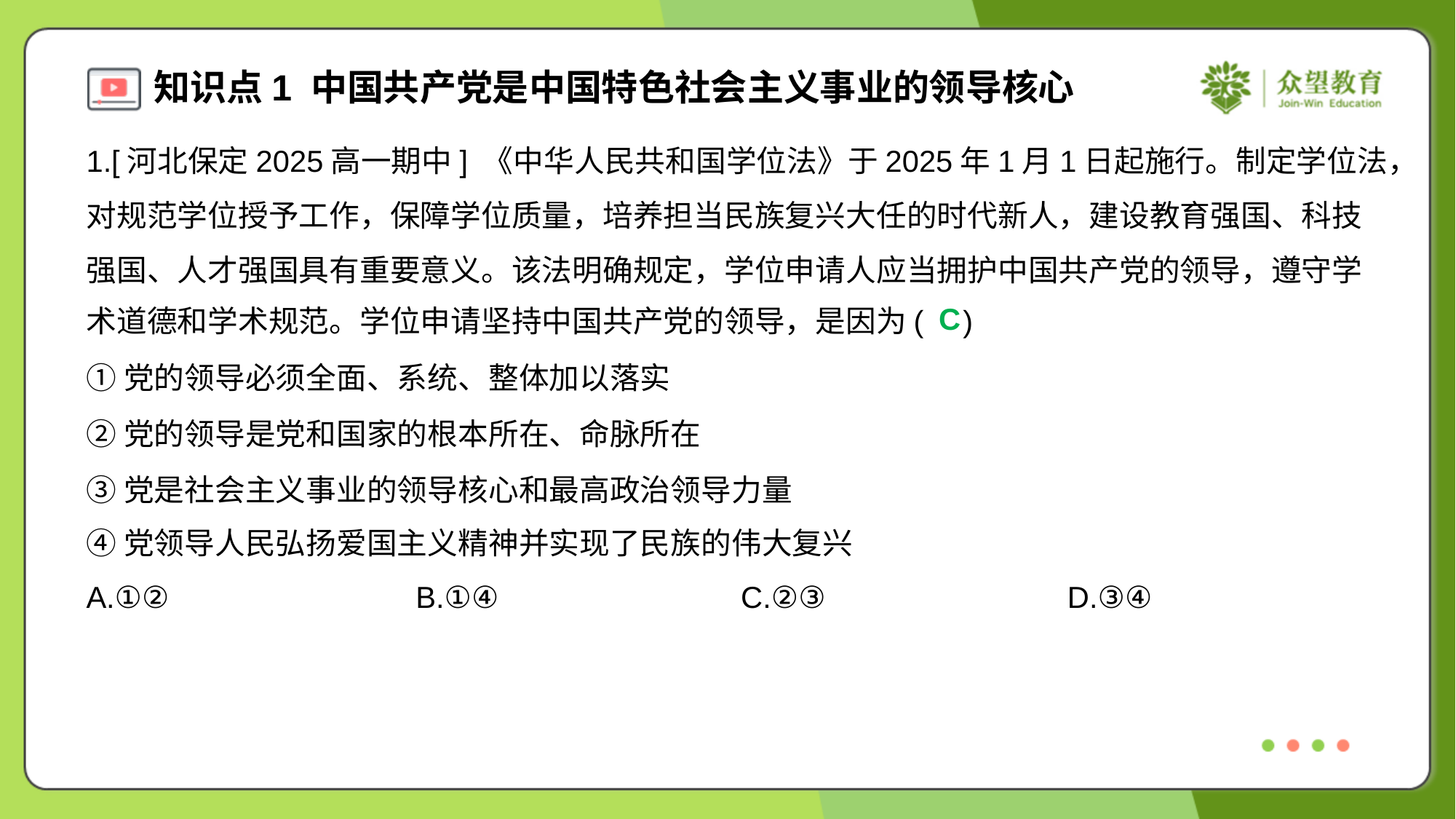

1.[河北保定2025高一期中] 《中华人民共和国学位法》于2025年1月1日起施行。制定学位法，
对规范学位授予工作，保障学位质量，培养担当民族复兴大任的时代新人，建设教育强国、科技
强国、人才强国具有重要意义。该法明确规定，学位申请人应当拥护中国共产党的领导，遵守学
术道德和学术规范。学位申请坚持中国共产党的领导，是因为(     )
C
①党的领导必须全面、系统、整体加以落实
②党的领导是党和国家的根本所在、命脉所在
③党是社会主义事业的领导核心和最高政治领导力量
④党领导人民弘扬爱国主义精神并实现了民族的伟大复兴
A.①②	B.①④	C.②③	D.③④